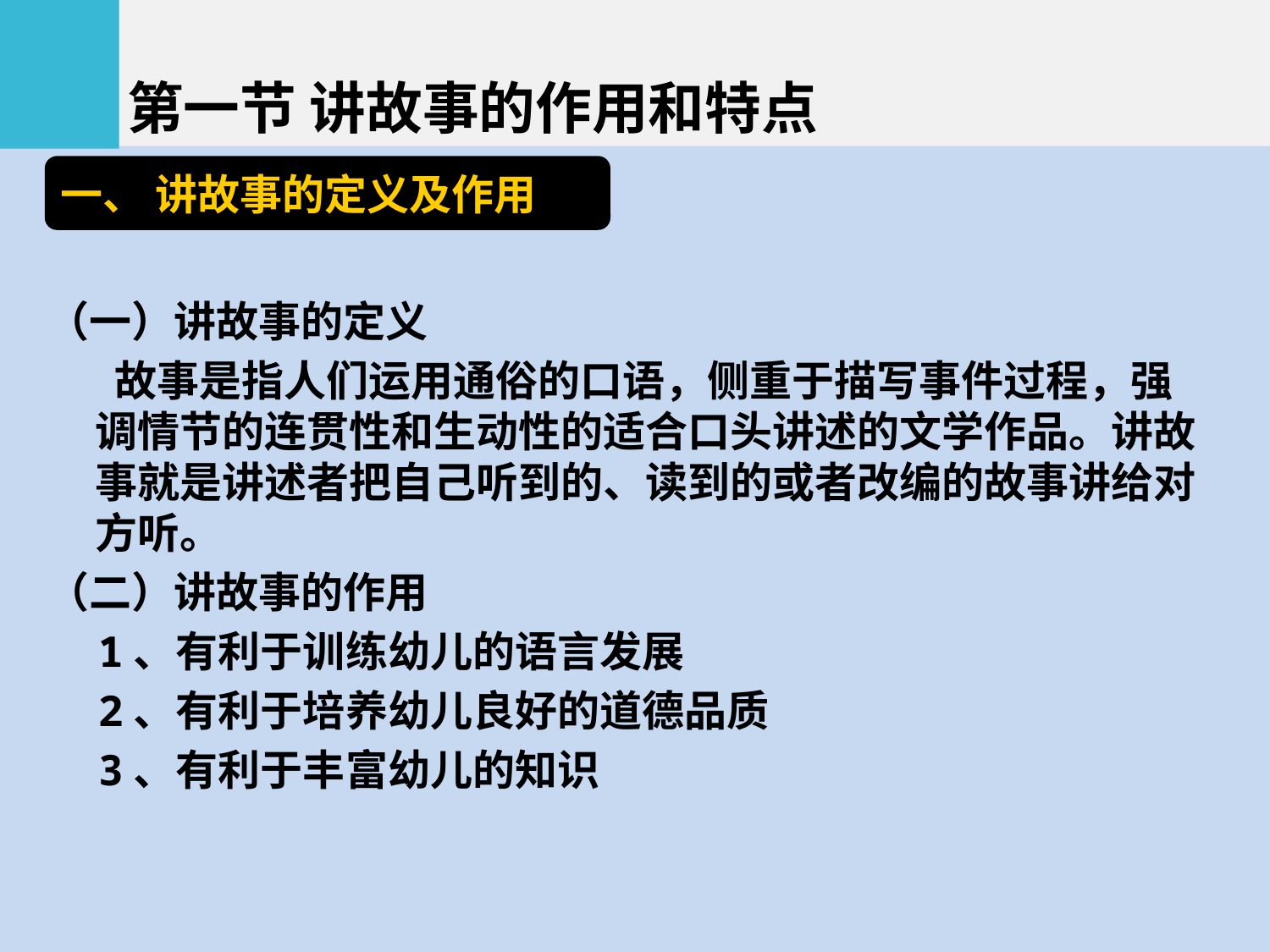

第一节 讲故事的作用和特点

一、 讲故事的定义及作用

（一）讲故事的定义
      故事是指人们运用通俗的口语，侧重于描写事件过程，强调情节的连贯性和生动性的适合口头讲述的文学作品。讲故事就是讲述者把自己听到的、读到的或者改编的故事讲给对方听。
（二）讲故事的作用
  1、有利于训练幼儿的语言发展
  2、有利于培养幼儿良好的道德品质
  3、有利于丰富幼儿的知识